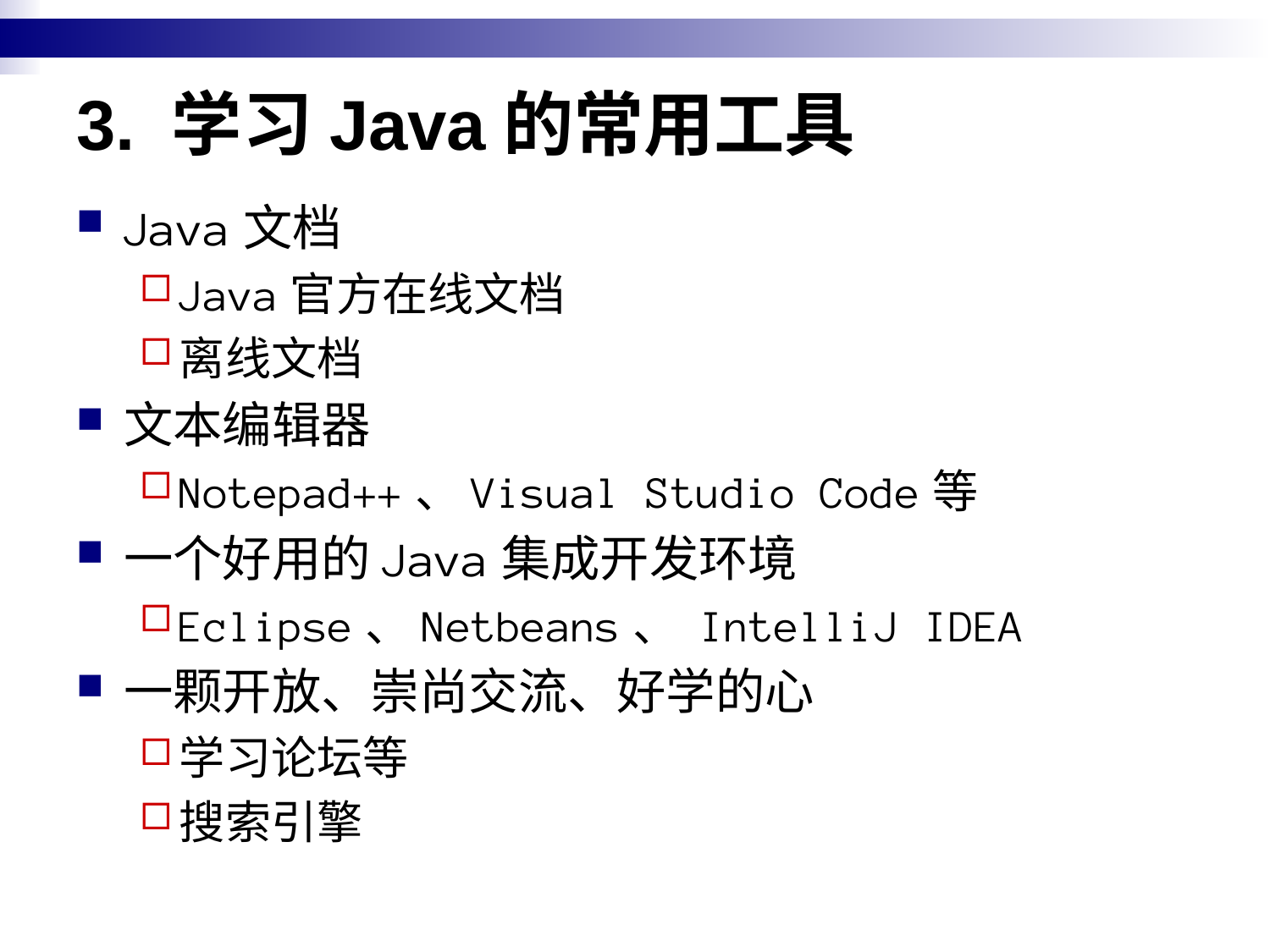

# 3. 学习Java的常用工具
Java文档
Java官方在线文档
离线文档
文本编辑器
Notepad++、Visual Studio Code等
一个好用的Java集成开发环境
Eclipse、Netbeans、 IntelliJ IDEA
一颗开放、崇尚交流、好学的心
学习论坛等
搜索引擎